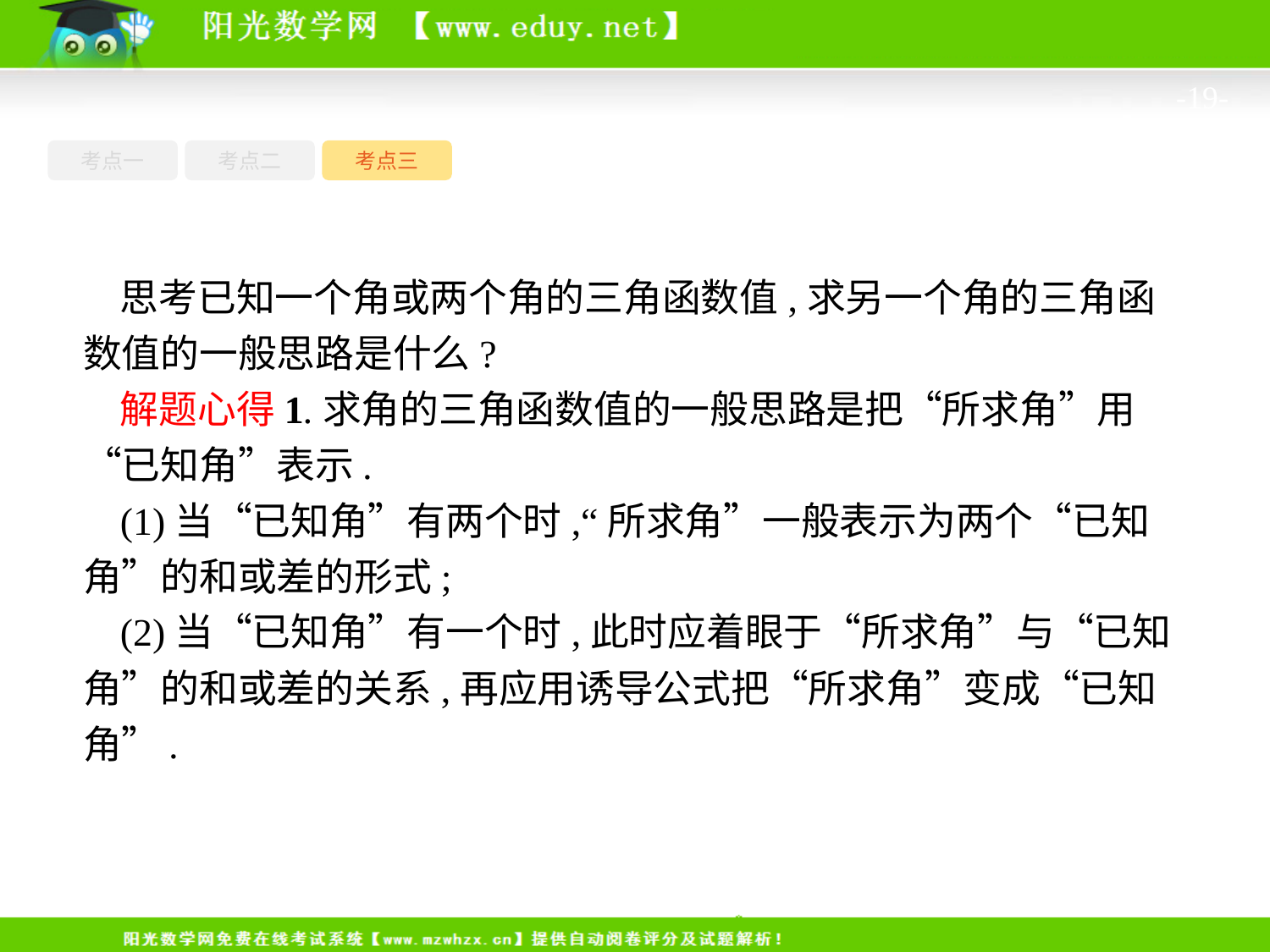

-19-
考点一
考点三
考点二
思考已知一个角或两个角的三角函数值,求另一个角的三角函数值的一般思路是什么?
解题心得1.求角的三角函数值的一般思路是把“所求角”用“已知角”表示.
(1)当“已知角”有两个时,“所求角”一般表示为两个“已知角”的和或差的形式;
(2)当“已知角”有一个时,此时应着眼于“所求角”与“已知角”的和或差的关系,再应用诱导公式把“所求角”变成“已知角”.